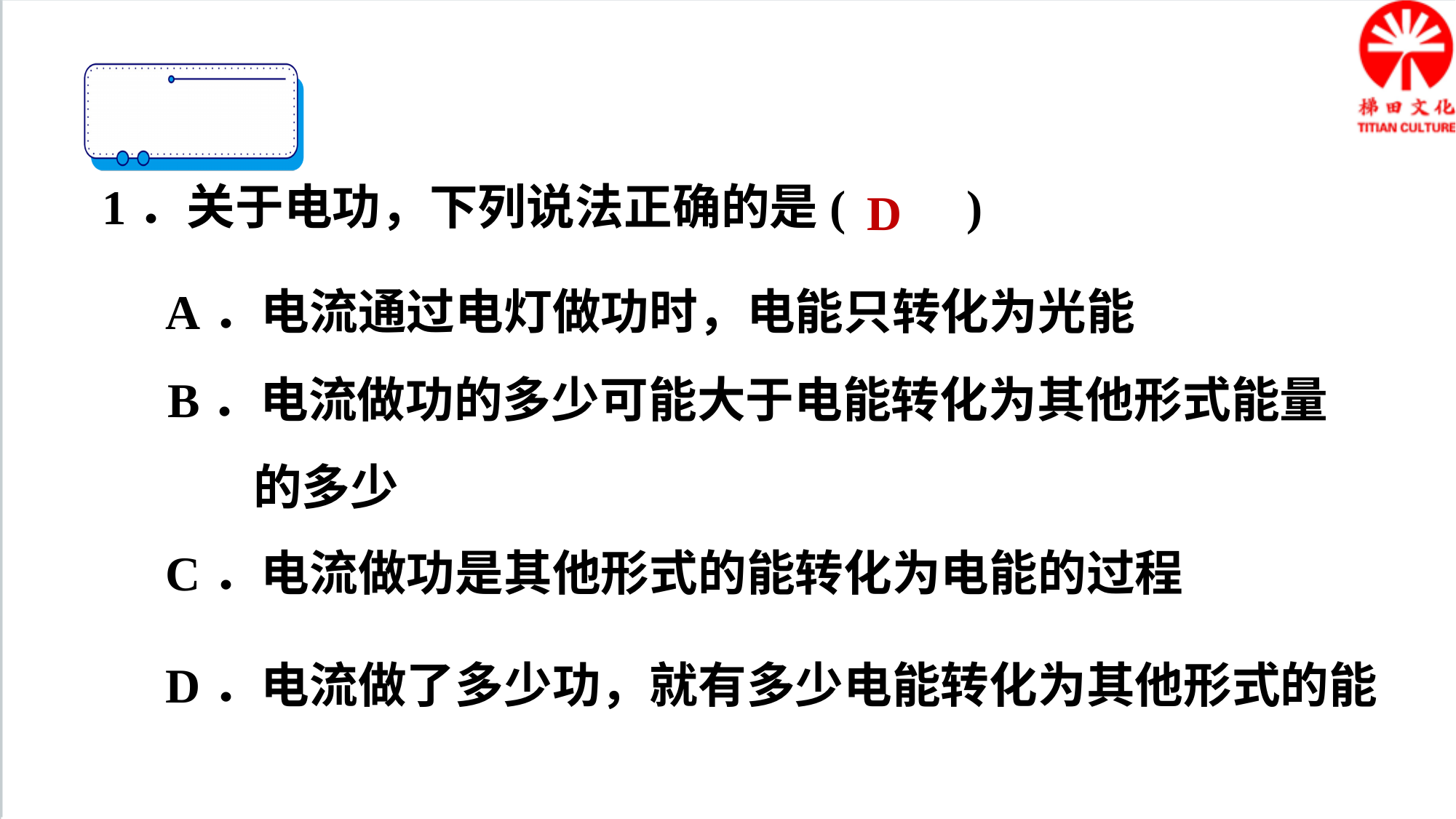

D
1．关于电功，下列说法正确的是(　　)
A．电流通过电灯做功时，电能只转化为光能
B．电流做功的多少可能大于电能转化为其他形式能量的多少
C．电流做功是其他形式的能转化为电能的过程
D．电流做了多少功，就有多少电能转化为其他形式的能